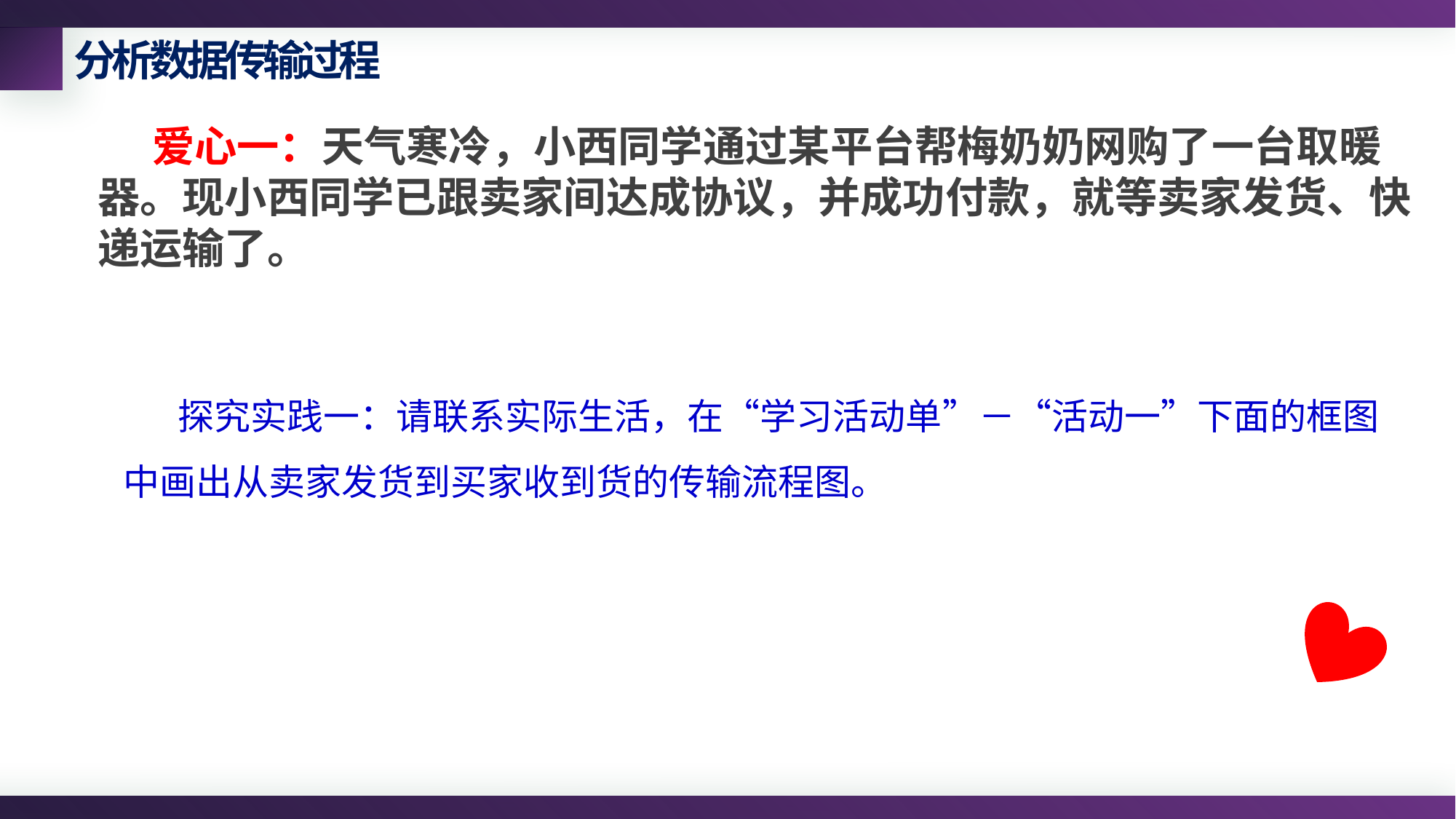

分析数据传输过程
爱心一：天气寒冷，小西同学通过某平台帮梅奶奶网购了一台取暖器。现小西同学已跟卖家间达成协议，并成功付款，就等卖家发货、快递运输了。
探究实践一：请联系实际生活，在“学习活动单”－“活动一”下面的框图中画出从卖家发货到买家收到货的传输流程图。